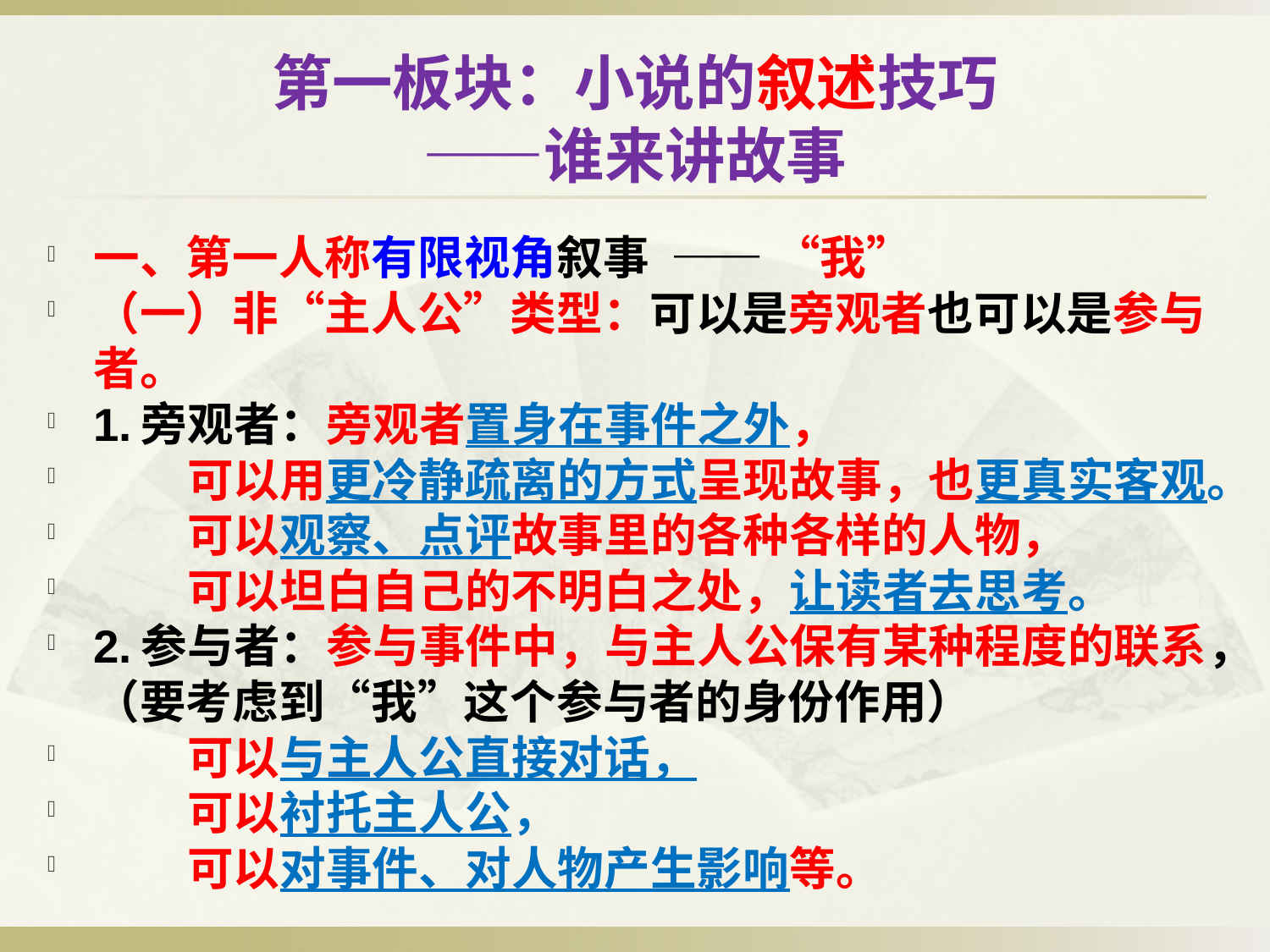

# 第一板块：小说的叙述技巧 ——谁来讲故事
一、第一人称有限视角叙事  —— “我”
（一）非“主人公”类型：可以是旁观者也可以是参与者。
1.旁观者：旁观者置身在事件之外，
        可以用更冷静疏离的方式呈现故事，也更真实客观。
        可以观察、点评故事里的各种各样的人物，
        可以坦白自己的不明白之处，让读者去思考。
2.参与者：参与事件中，与主人公保有某种程度的联系，（要考虑到“我”这个参与者的身份作用）
        可以与主人公直接对话，
        可以衬托主人公，
        可以对事件、对人物产生影响等。